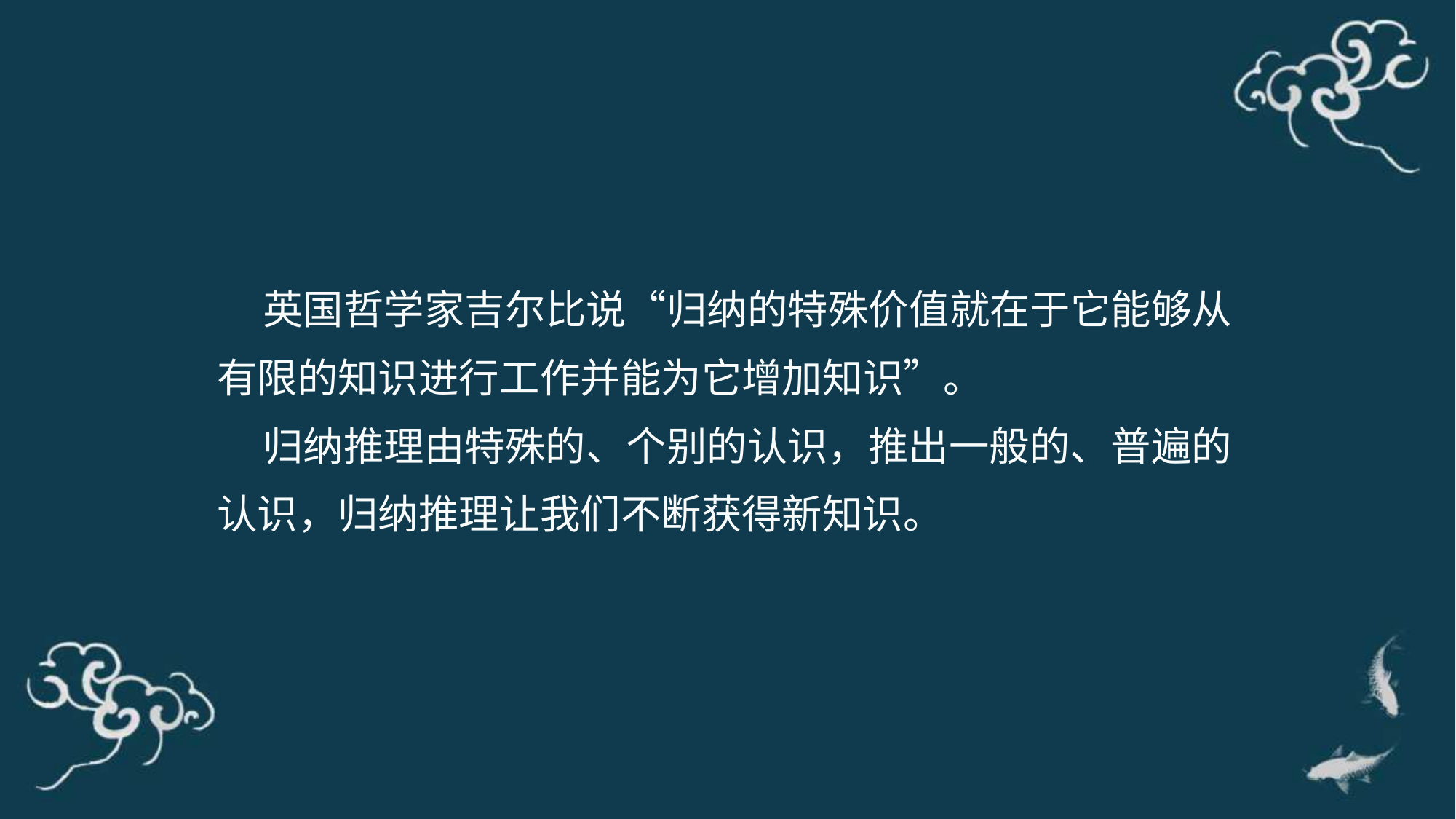

英国哲学家吉尔比说“归纳的特殊价值就在于它能够从有限的知识进行工作并能为它增加知识”。
    归纳推理由特殊的、个别的认识，推出一般的、普遍的认识，归纳推理让我们不断获得新知识。